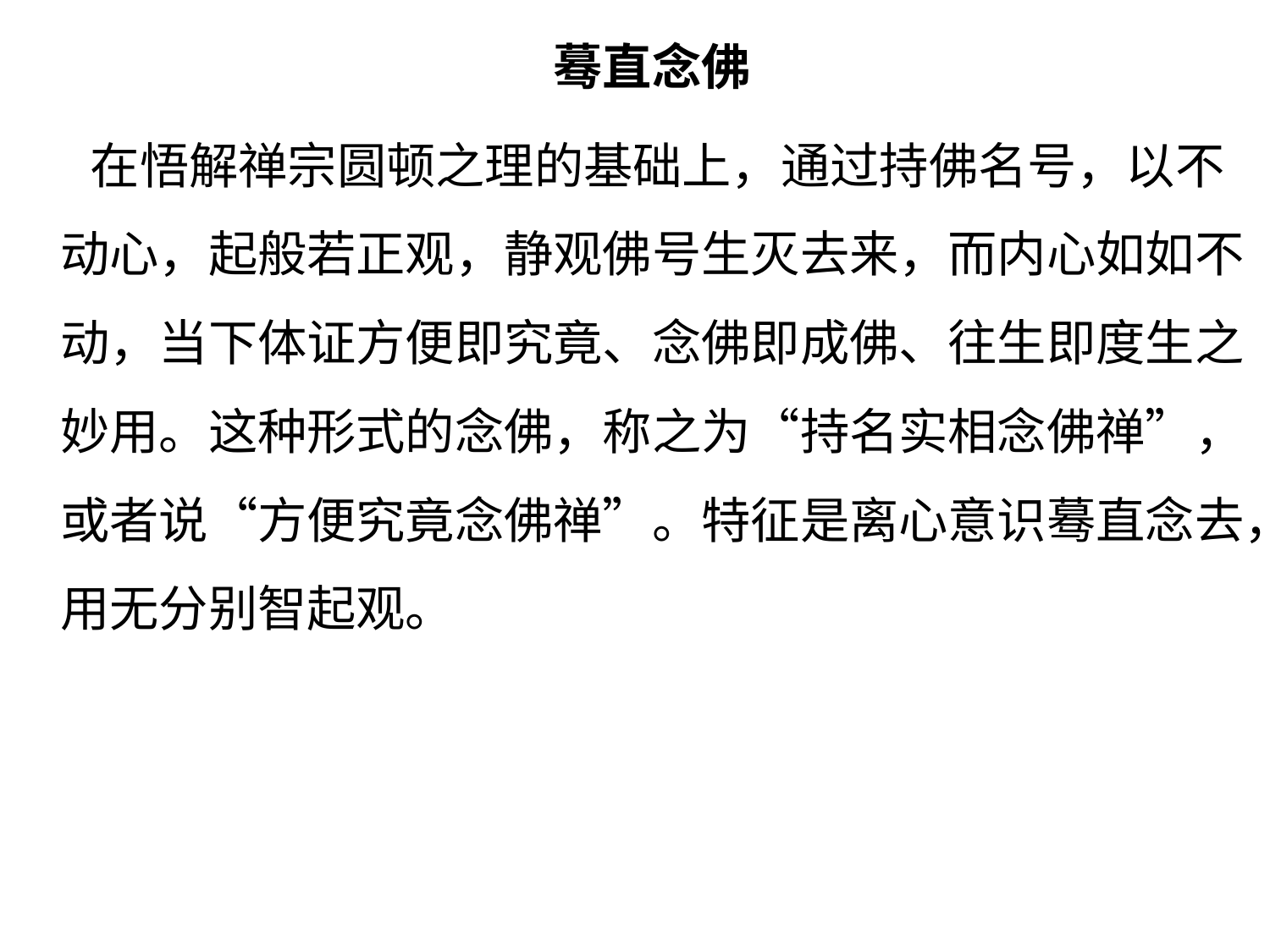

蓦直念佛
      在悟解禅宗圆顿之理的基础上，通过持佛名号，以不动心，起般若正观，静观佛号生灭去来，而内心如如不动，当下体证方便即究竟、念佛即成佛、往生即度生之妙用。这种形式的念佛，称之为“持名实相念佛禅”，或者说“方便究竟念佛禅”。特征是离心意识蓦直念去，用无分别智起观。